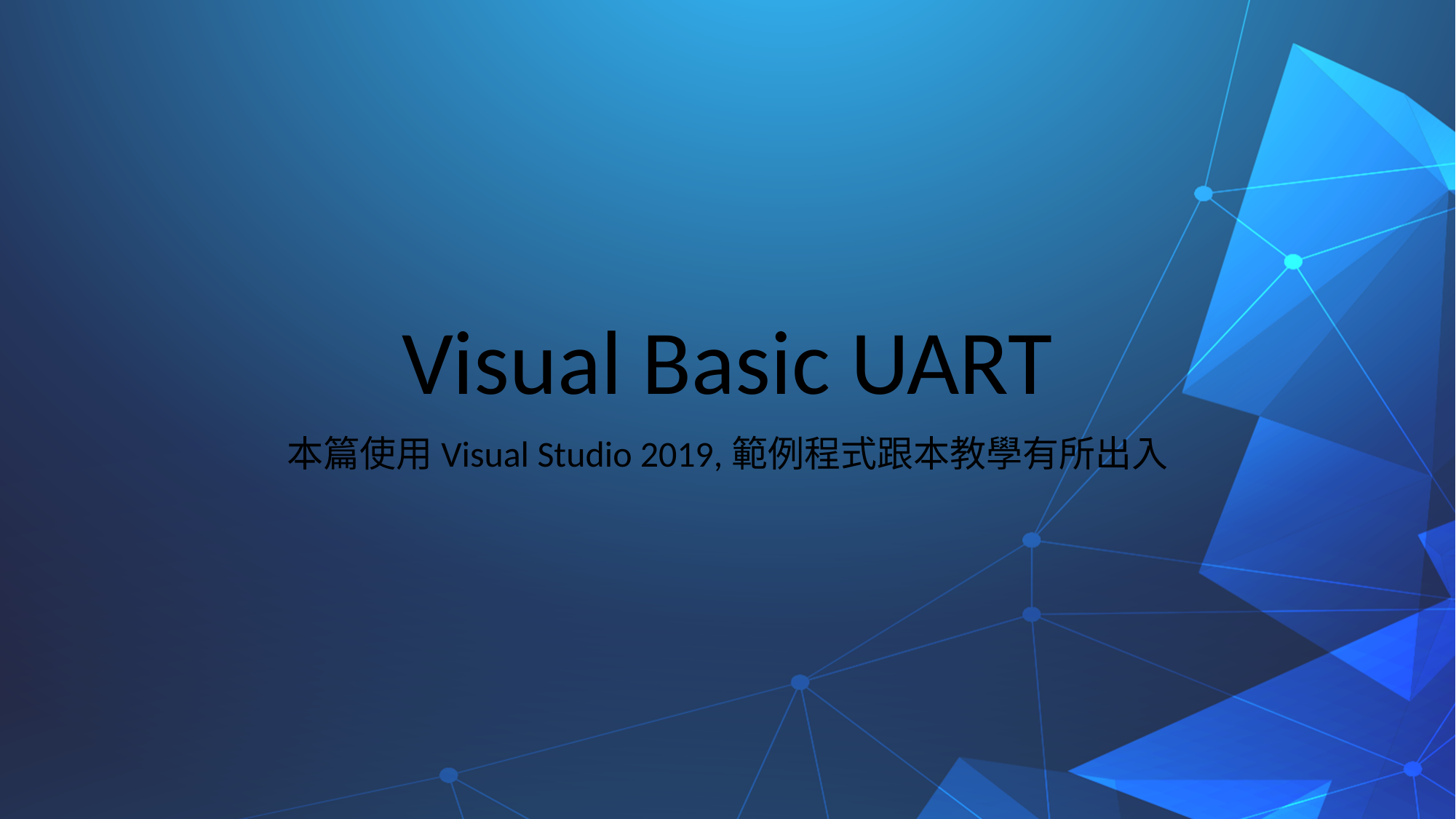

# Visual Basic UART
本篇使用Visual Studio 2019,範例程式跟本教學有所出入